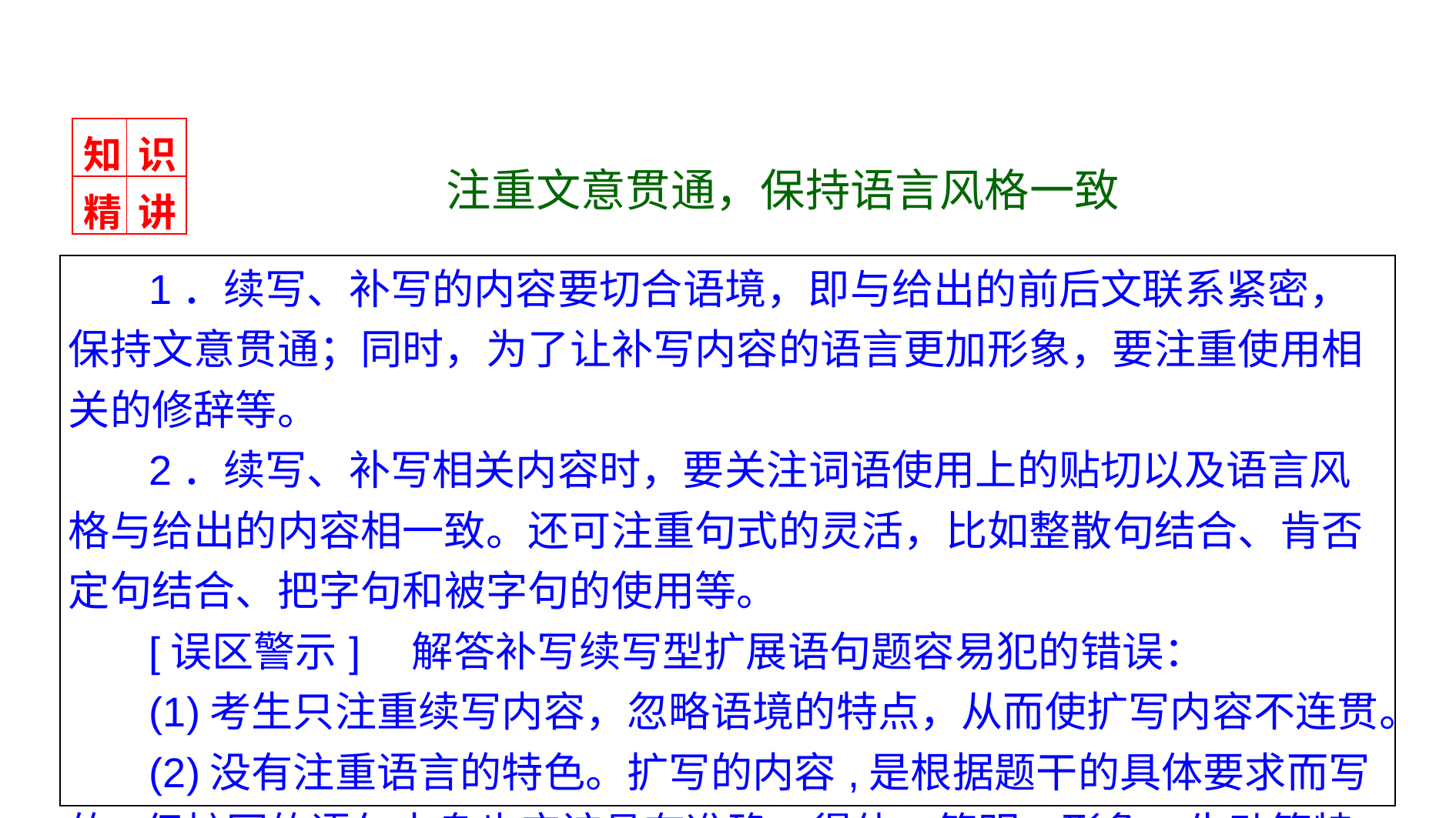

| 知 | 识 |
| --- | --- |
| 精 | 讲 |
　注重文意贯通，保持语言风格一致
| 1．续写、补写的内容要切合语境，即与给出的前后文联系紧密，保持文意贯通；同时，为了让补写内容的语言更加形象，要注重使用相关的修辞等。 2．续写、补写相关内容时，要关注词语使用上的贴切以及语言风格与给出的内容相一致。还可注重句式的灵活，比如整散句结合、肯否定句结合、把字句和被字句的使用等。 [误区警示]　解答补写续写型扩展语句题容易犯的错误： (1)考生只注重续写内容，忽略语境的特点，从而使扩写内容不连贯。 (2)没有注重语言的特色。扩写的内容,是根据题干的具体要求而写的,但扩写的语句本身也应该具有准确、得体、简明、形象、生动等特点。 |
| --- |